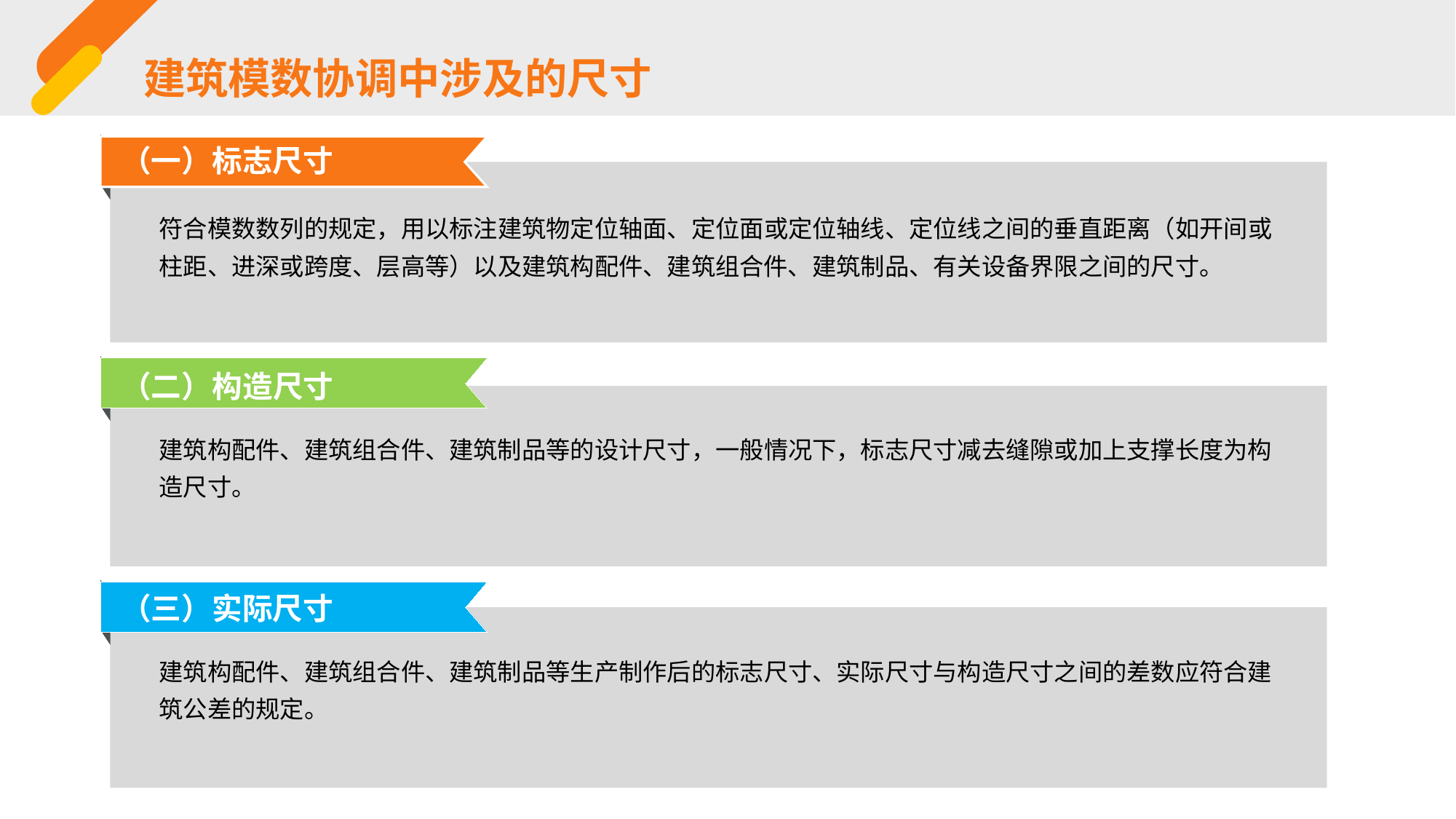

建筑模数协调中涉及的尺寸

（一）标志尺寸

符合模数数列的规定，用以标注建筑物定位轴面、定位面或定位轴线、定位线之间的垂直距离（如开间或柱距、进深或跨度、层高等）以及建筑构配件、建筑组合件、建筑制品、有关设备界限之间的尺寸。

（二）构造尺寸

建筑构配件、建筑组合件、建筑制品等的设计尺寸，一般情况下，标志尺寸减去缝隙或加上支撑长度为构造尺寸。

（三）实际尺寸

建筑构配件、建筑组合件、建筑制品等生产制作后的标志尺寸、实际尺寸与构造尺寸之间的差数应符合建筑公差的规定。